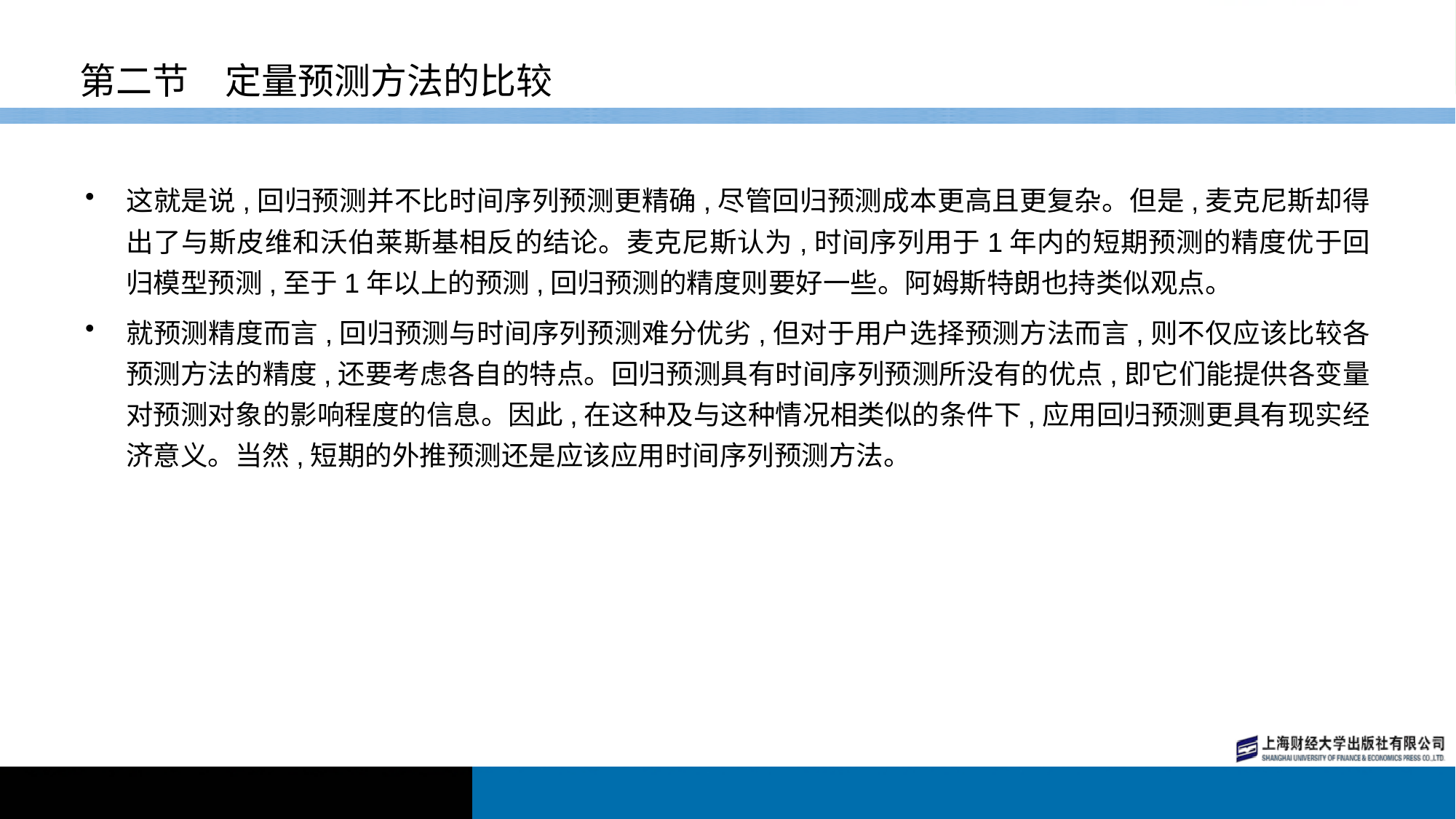

# 第二节　定量预测方法的比较
这就是说,回归预测并不比时间序列预测更精确,尽管回归预测成本更高且更复杂。但是,麦克尼斯却得出了与斯皮维和沃伯莱斯基相反的结论。麦克尼斯认为,时间序列用于1年内的短期预测的精度优于回归模型预测,至于1年以上的预测,回归预测的精度则要好一些。阿姆斯特朗也持类似观点。
就预测精度而言,回归预测与时间序列预测难分优劣,但对于用户选择预测方法而言,则不仅应该比较各预测方法的精度,还要考虑各自的特点。回归预测具有时间序列预测所没有的优点,即它们能提供各变量对预测对象的影响程度的信息。因此,在这种及与这种情况相类似的条件下,应用回归预测更具有现实经济意义。当然,短期的外推预测还是应该应用时间序列预测方法。
11